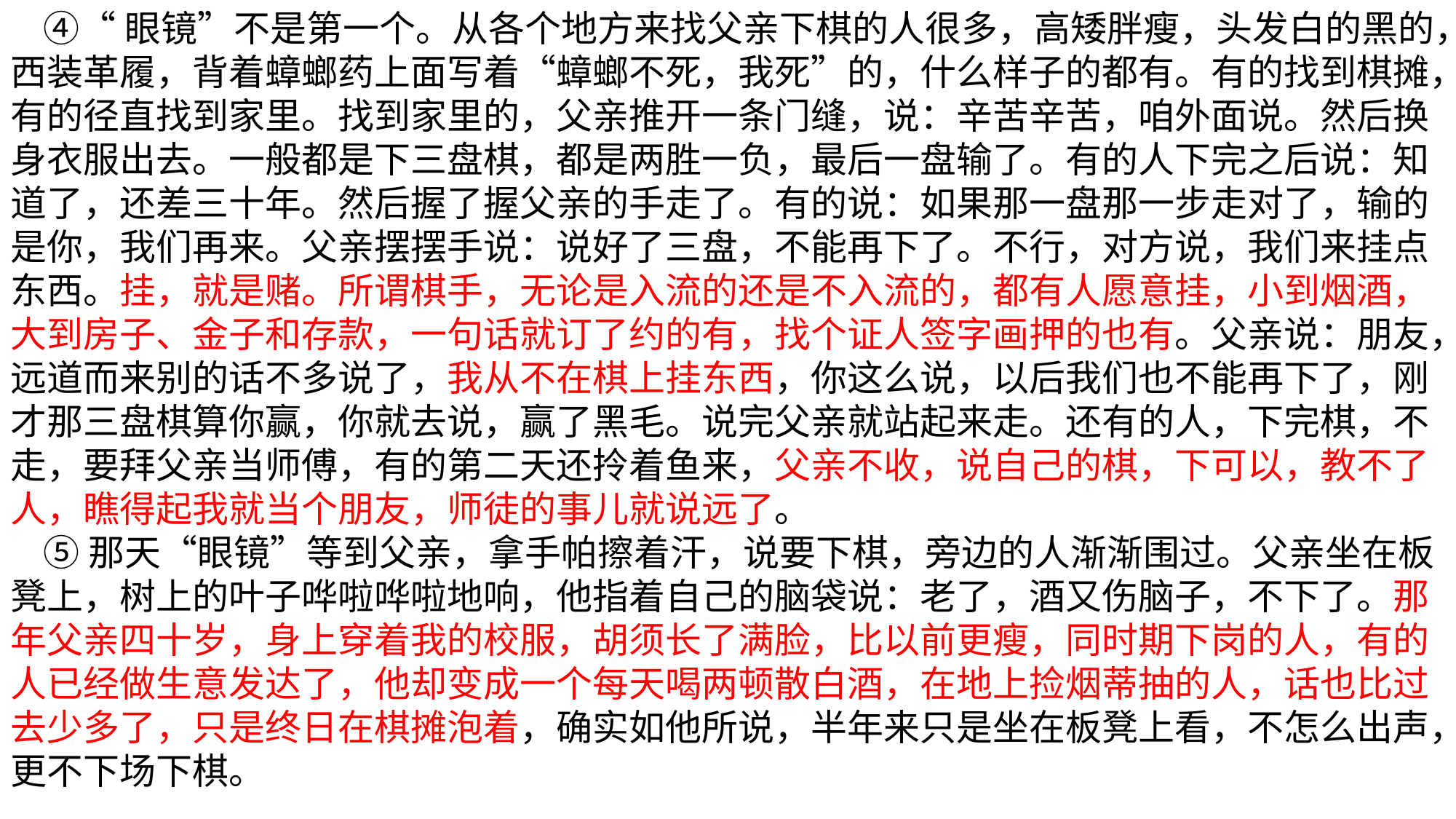

④“眼镜”不是第一个。从各个地方来找父亲下棋的人很多，高矮胖瘦，头发白的黑的，西装革履，背着蟑螂药上面写着“蟑螂不死，我死”的，什么样子的都有。有的找到棋摊，有的径直找到家里。找到家里的，父亲推开一条门缝，说：辛苦辛苦，咱外面说。然后换身衣服出去。一般都是下三盘棋，都是两胜一负，最后一盘输了。有的人下完之后说：知道了，还差三十年。然后握了握父亲的手走了。有的说：如果那一盘那一步走对了，输的是你，我们再来。父亲摆摆手说：说好了三盘，不能再下了。不行，对方说，我们来挂点东西。挂，就是赌。所谓棋手，无论是入流的还是不入流的，都有人愿意挂，小到烟酒，大到房子、金子和存款，一句话就订了约的有，找个证人签字画押的也有。父亲说：朋友，远道而来别的话不多说了，我从不在棋上挂东西，你这么说，以后我们也不能再下了，刚才那三盘棋算你赢，你就去说，赢了黑毛。说完父亲就站起来走。还有的人，下完棋，不走，要拜父亲当师傅，有的第二天还拎着鱼来，父亲不收，说自己的棋，下可以，教不了人，瞧得起我就当个朋友，师徒的事儿就说远了。
    ⑤那天“眼镜”等到父亲，拿手帕擦着汗，说要下棋，旁边的人渐渐围过。父亲坐在板凳上，树上的叶子哗啦哗啦地响，他指着自己的脑袋说：老了，酒又伤脑子，不下了。那年父亲四十岁，身上穿着我的校服，胡须长了满脸，比以前更瘦，同时期下岗的人，有的人已经做生意发达了，他却变成一个每天喝两顿散白酒，在地上捡烟蒂抽的人，话也比过去少多了，只是终日在棋摊泡着，确实如他所说，半年来只是坐在板凳上看，不怎么出声，更不下场下棋。